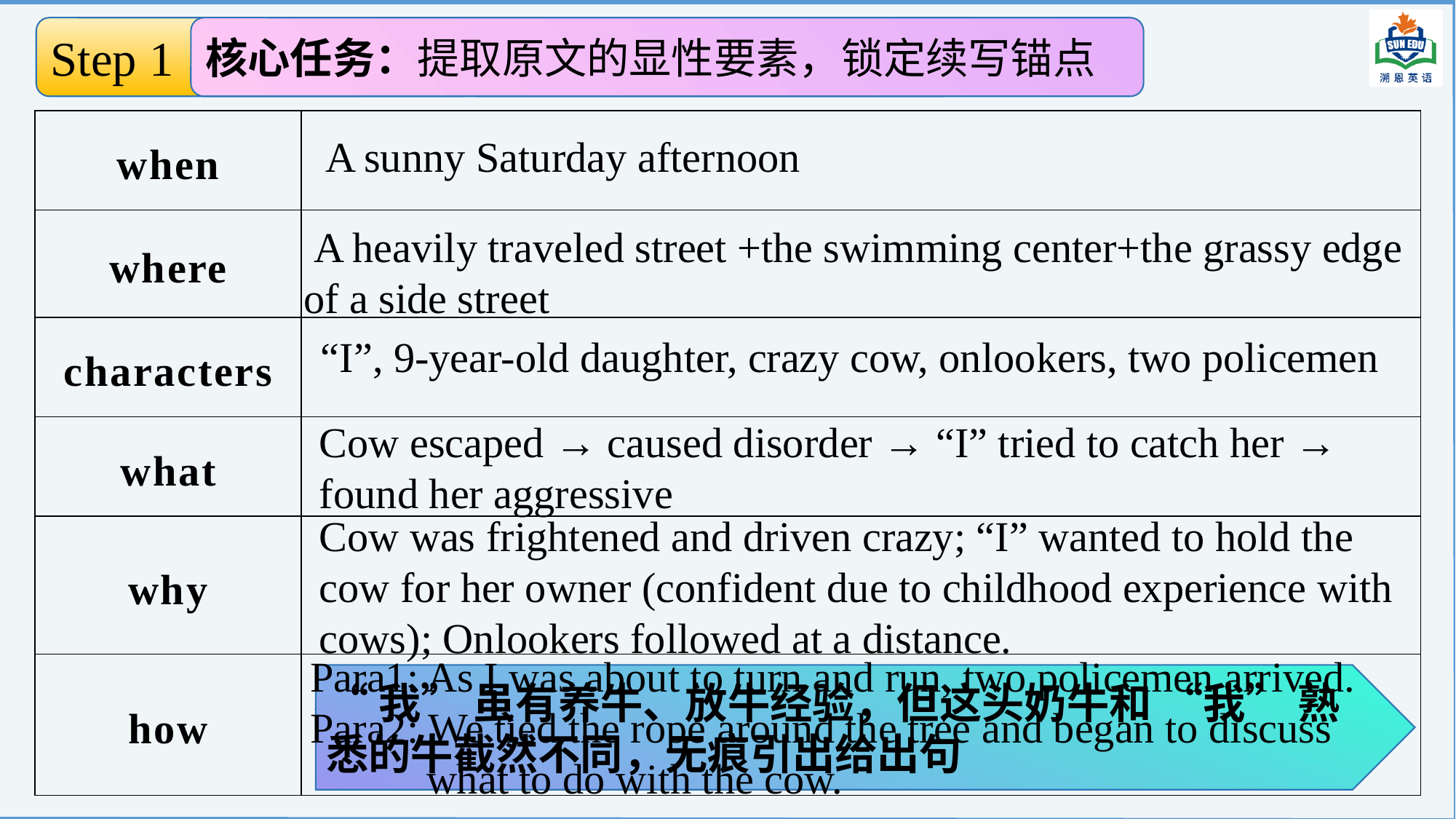

Step 1 解读原文
核心任务：提取原文的显性要素，锁定续写锚点
捞取水面冰山
| when |  |
| --- | --- |
| where |  |
| characters |  |
| what |  |
| why |  |
| how |  |
A sunny Saturday afternoon
 A heavily traveled street +the swimming center+the grassy edge of a side street

 “I”, 9-year-old daughter, crazy cow, onlookers, two policemen

Cow escaped → caused disorder → “I” tried to catch her → found her aggressive
Cow was frightened and driven crazy; “I” wanted to hold the cow for her owner (confident due to childhood experience with cows); Onlookers followed at a distance.
Para1: As I was about to turn and run, two policemen arrived.
Para2: We tied the rope around the tree and began to discuss
           what to do with the cow.
Driven completely crazy, the cow was foreign to my experience, therefore, “ I” was at a loss.
“我” 虽有养牛、放牛经验，但这头奶牛和 “我” 熟悉的牛截然不同，无痕引出给出句